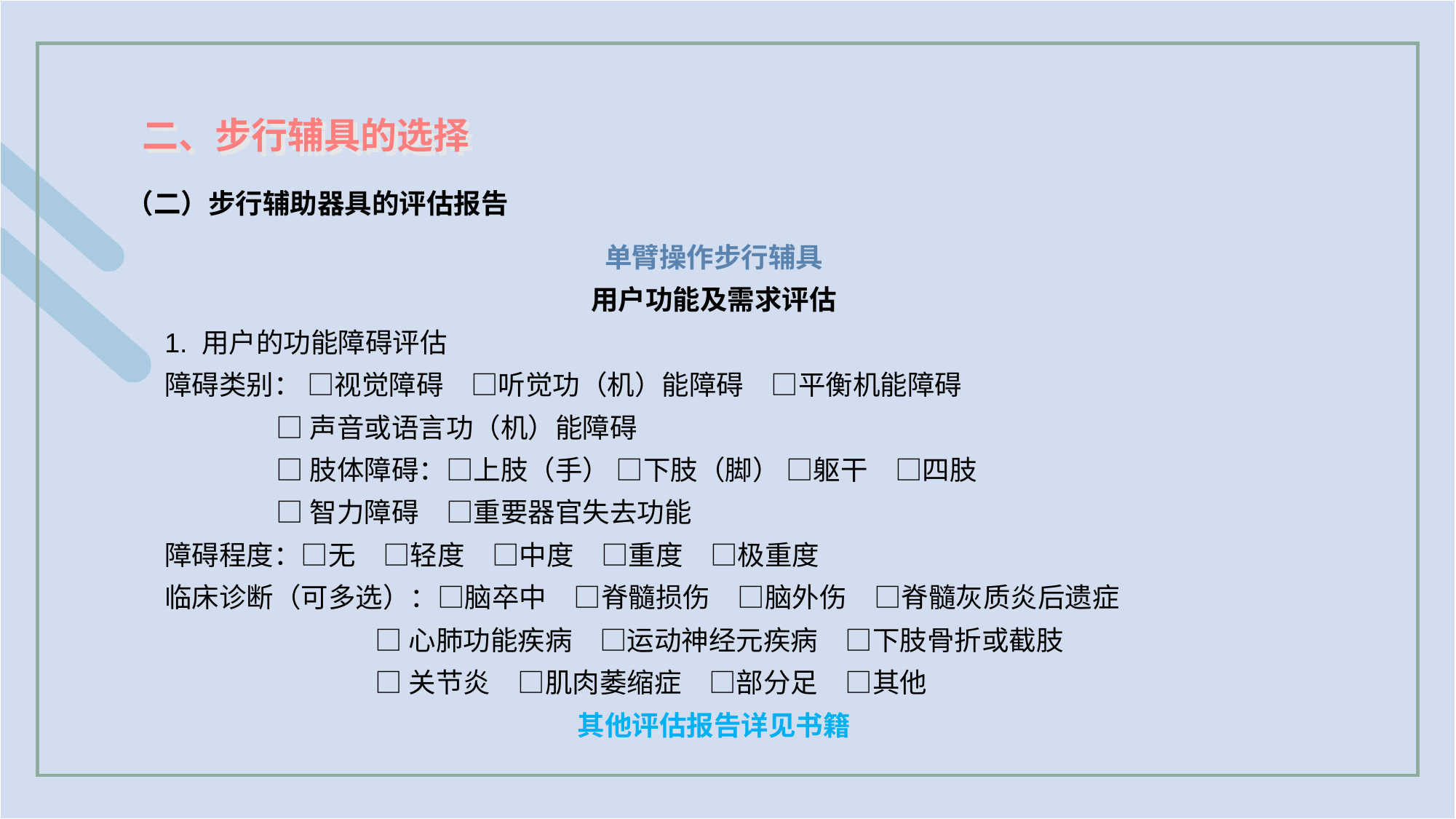

二、步行辅具的选择
（二）步行辅助器具的评估报告
单臂操作步行辅具
用户功能及需求评估
1. 用户的功能障碍评估
障碍类别： □视觉障碍　□听觉功（机）能障碍　□平衡机能障碍
                  □声音或语言功（机）能障碍
                  □肢体障碍：□上肢（手） □下肢（脚） □躯干　□四肢
                  □智力障碍　□重要器官失去功能
障碍程度：□无　□轻度　□中度　□重度　□极重度
临床诊断（可多选）：□脑卒中　□脊髓损伤　□脑外伤　□脊髓灰质炎后遗症
                                  □心肺功能疾病　□运动神经元疾病　□下肢骨折或截肢
                                  □关节炎　□肌肉萎缩症　□部分足　□其他
其他评估报告详见书籍